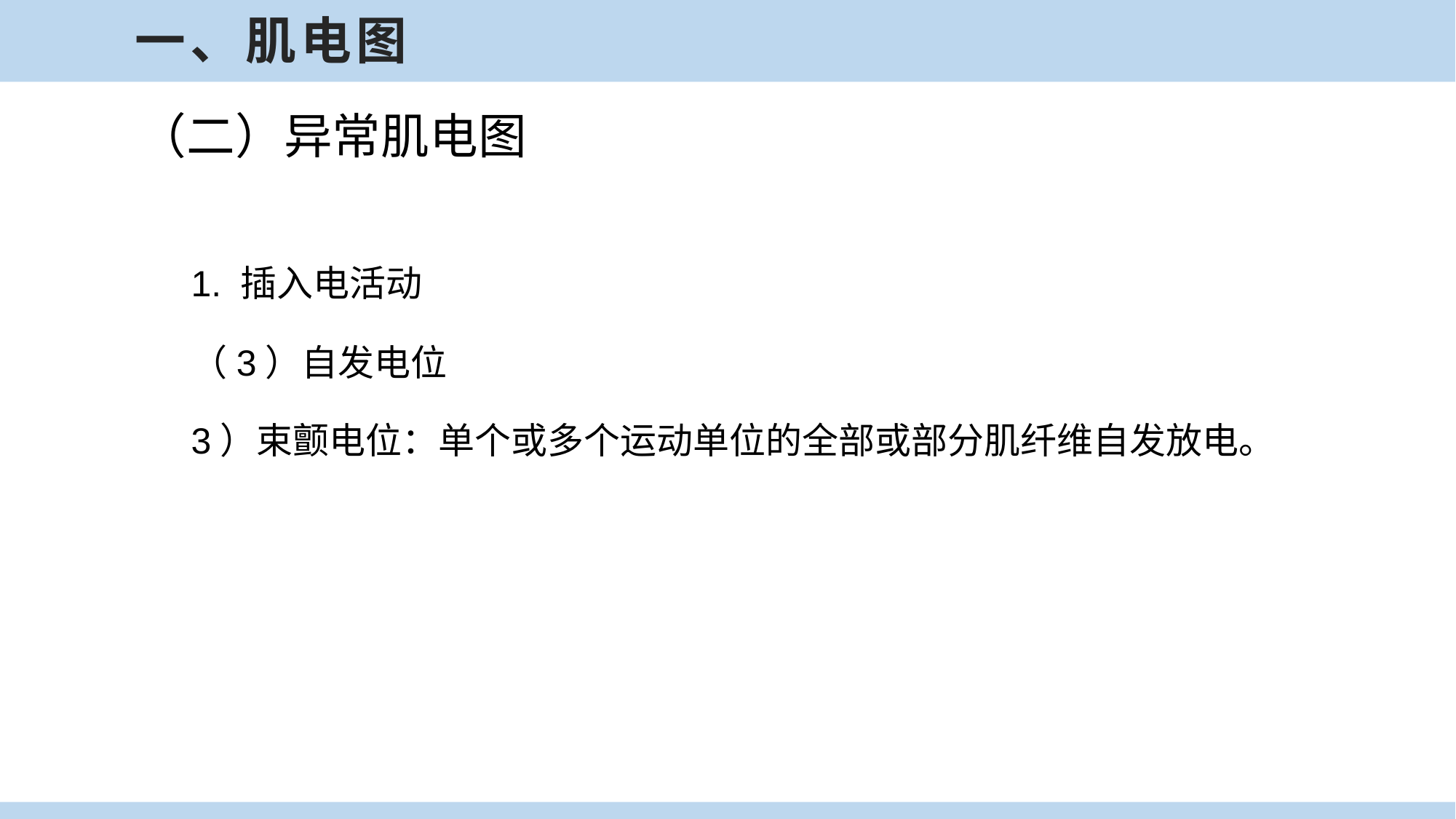

一、肌电图
（二）异常肌电图
1. 插入电活动
（3）自发电位
3）束颤电位：单个或多个运动单位的全部或部分肌纤维自发放电。